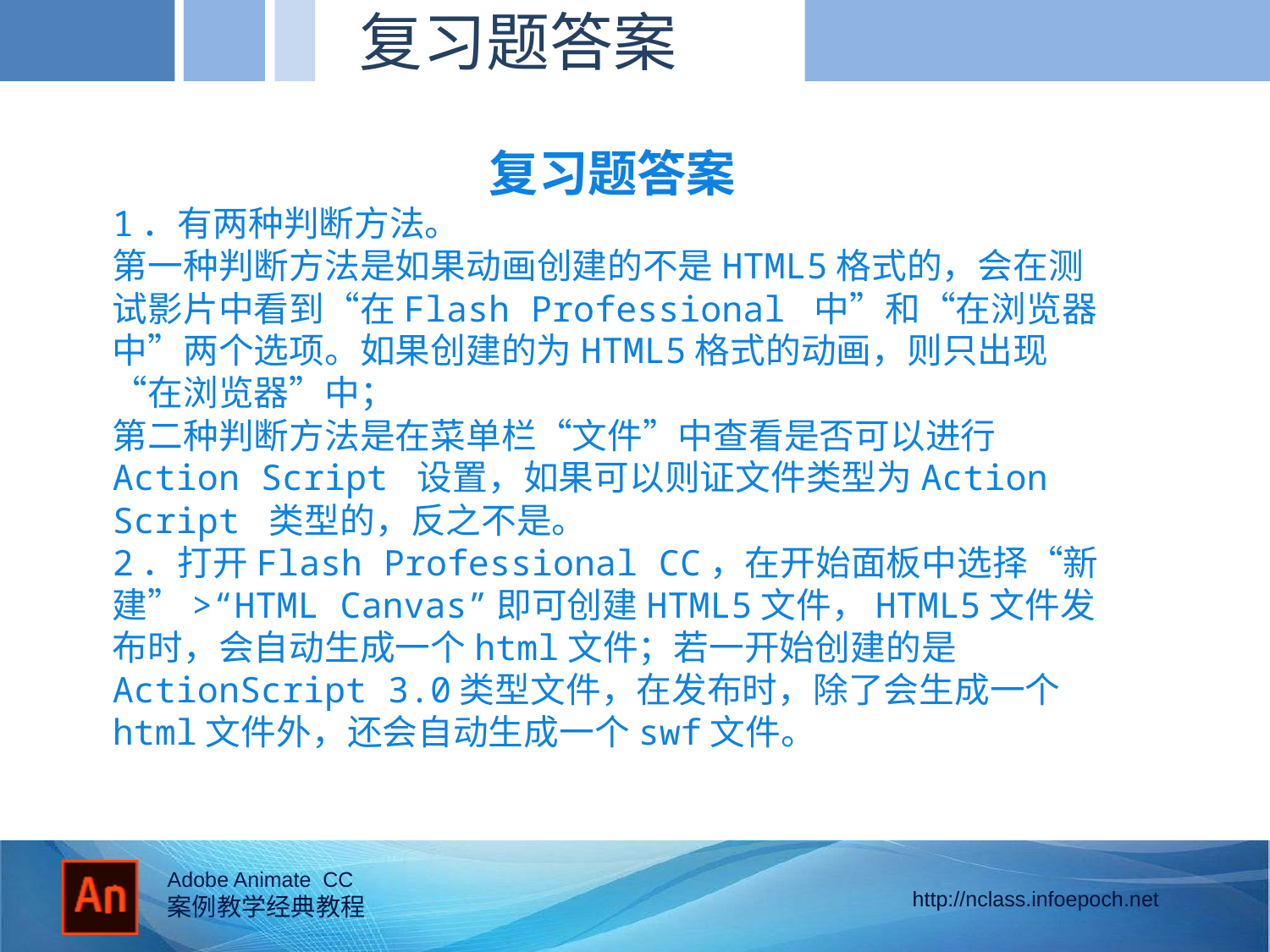

复习题答案
复习题答案
1．有两种判断方法。
第一种判断方法是如果动画创建的不是HTML5格式的，会在测试影片中看到“在Flash Professional 中”和“在浏览器中”两个选项。如果创建的为HTML5格式的动画，则只出现“在浏览器”中；
第二种判断方法是在菜单栏“文件”中查看是否可以进行Action Script 设置，如果可以则证文件类型为Action Script 类型的，反之不是。
2．打开Flash Professional CC，在开始面板中选择“新建”>“HTML Canvas”即可创建HTML5文件，HTML5文件发布时，会自动生成一个html文件；若一开始创建的是ActionScript 3.0类型文件，在发布时，除了会生成一个html文件外，还会自动生成一个swf文件。

的径向